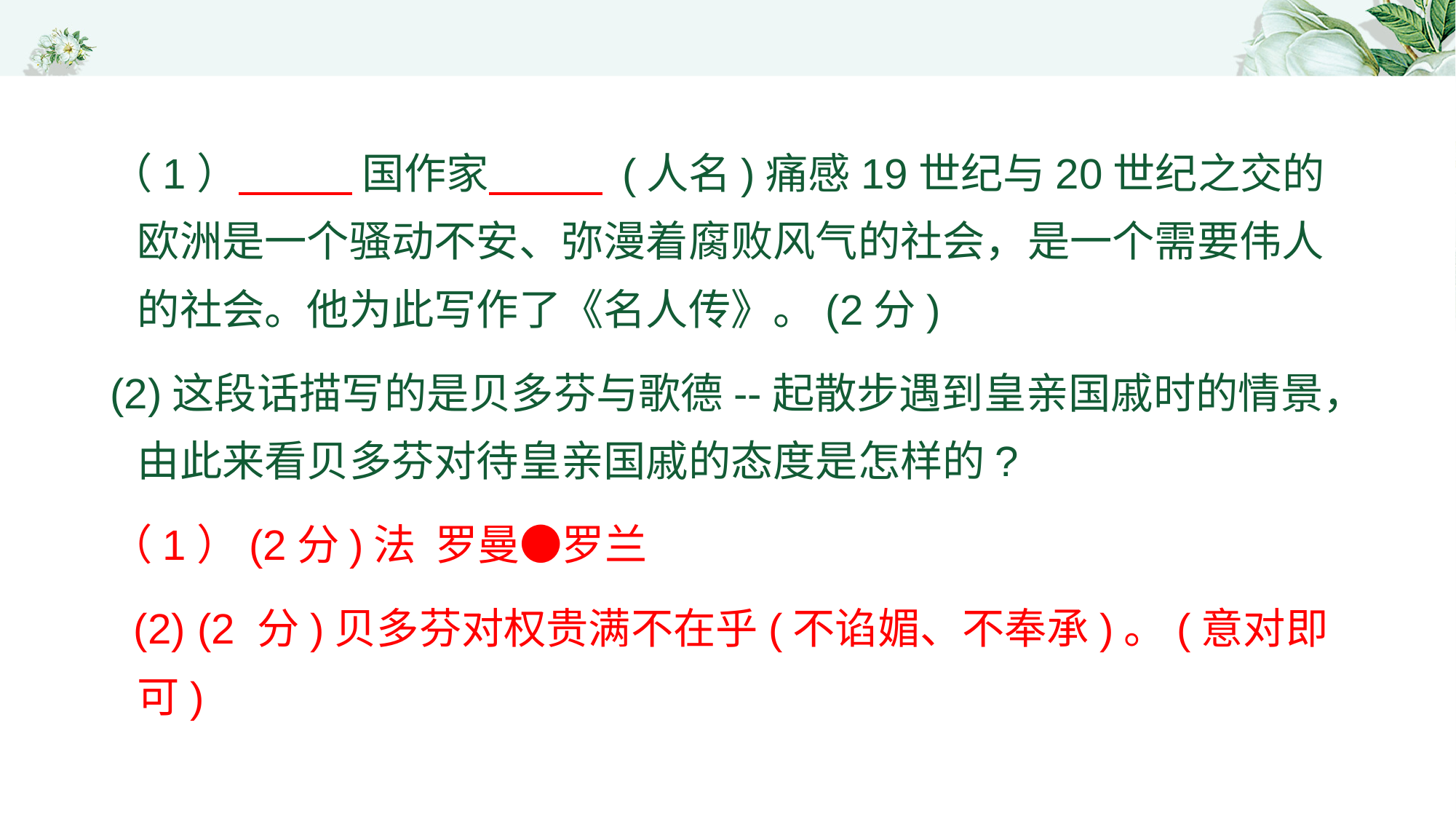

（1）             国作家             (人名)痛感19世纪与20世纪之交的欧洲是一个骚动不安、弥漫着腐败风气的社会，是一个需要伟人的社会。他为此写作了《名人传》。(2分)
(2)这段话描写的是贝多芬与歌德--起散步遇到皇亲国戚时的情景，由此来看贝多芬对待皇亲国戚的态度是怎样的?
（1）(2分)法  罗曼●罗兰
  (2) (2 分)贝多芬对权贵满不在乎(不谄媚、不奉承)。(意对即可)